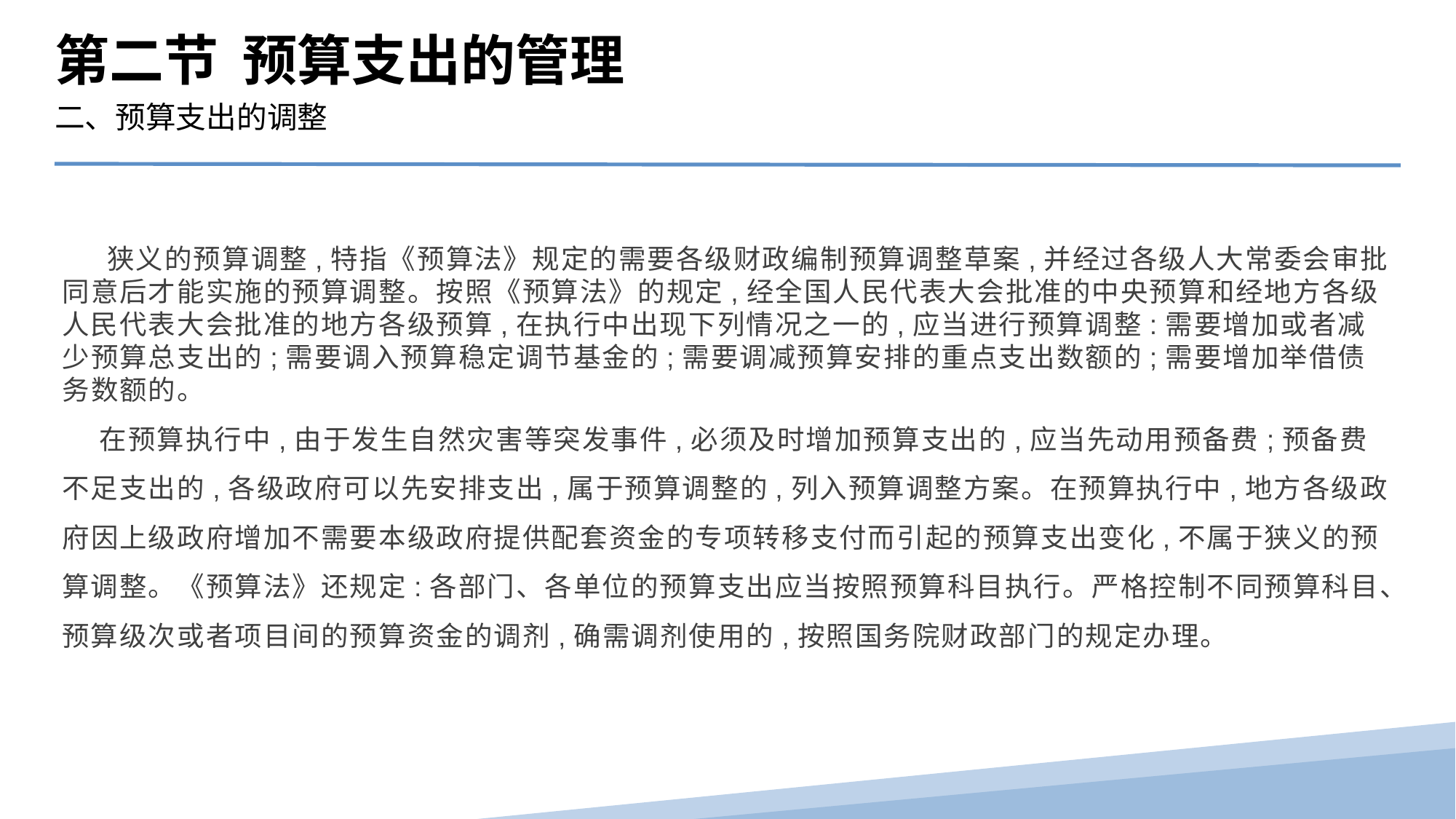

第二节  预算支出的管理
二、预算支出的调整
     狭义的预算调整,特指《预算法》规定的需要各级财政编制预算调整草案,并经过各级人大常委会审批同意后才能实施的预算调整。按照《预算法》的规定,经全国人民代表大会批准的中央预算和经地方各级人民代表大会批准的地方各级预算,在执行中出现下列情况之一的,应当进行预算调整:需要增加或者减少预算总支出的;需要调入预算稳定调节基金的;需要调减预算安排的重点支出数额的;需要增加举借债务数额的。
    在预算执行中,由于发生自然灾害等突发事件,必须及时增加预算支出的,应当先动用预备费;预备费不足支出的,各级政府可以先安排支出,属于预算调整的,列入预算调整方案。在预算执行中,地方各级政府因上级政府增加不需要本级政府提供配套资金的专项转移支付而引起的预算支出变化,不属于狭义的预算调整。《预算法》还规定:各部门、各单位的预算支出应当按照预算科目执行。严格控制不同预算科目、预算级次或者项目间的预算资金的调剂,确需调剂使用的,按照国务院财政部门的规定办理。